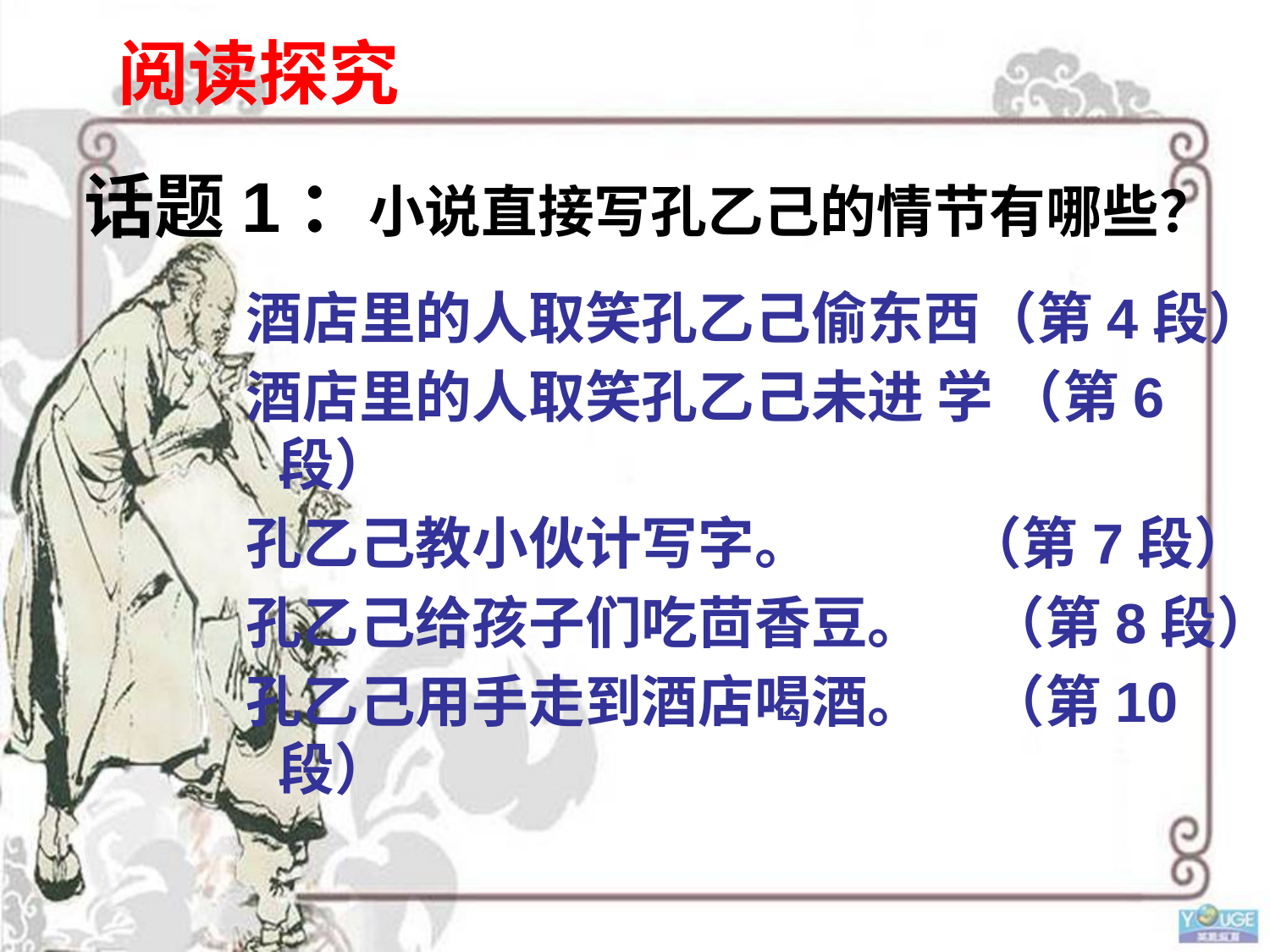

阅读探究
话题1：小说直接写孔乙己的情节有哪些？
酒店里的人取笑孔乙己偷东西（第4段）
酒店里的人取笑孔乙己未进 学 （第6段）
孔乙己教小伙计写字。            （第7段）
孔乙己给孩子们吃茴香豆。     （第8段）
孔乙己用手走到酒店喝酒。     （第10段）